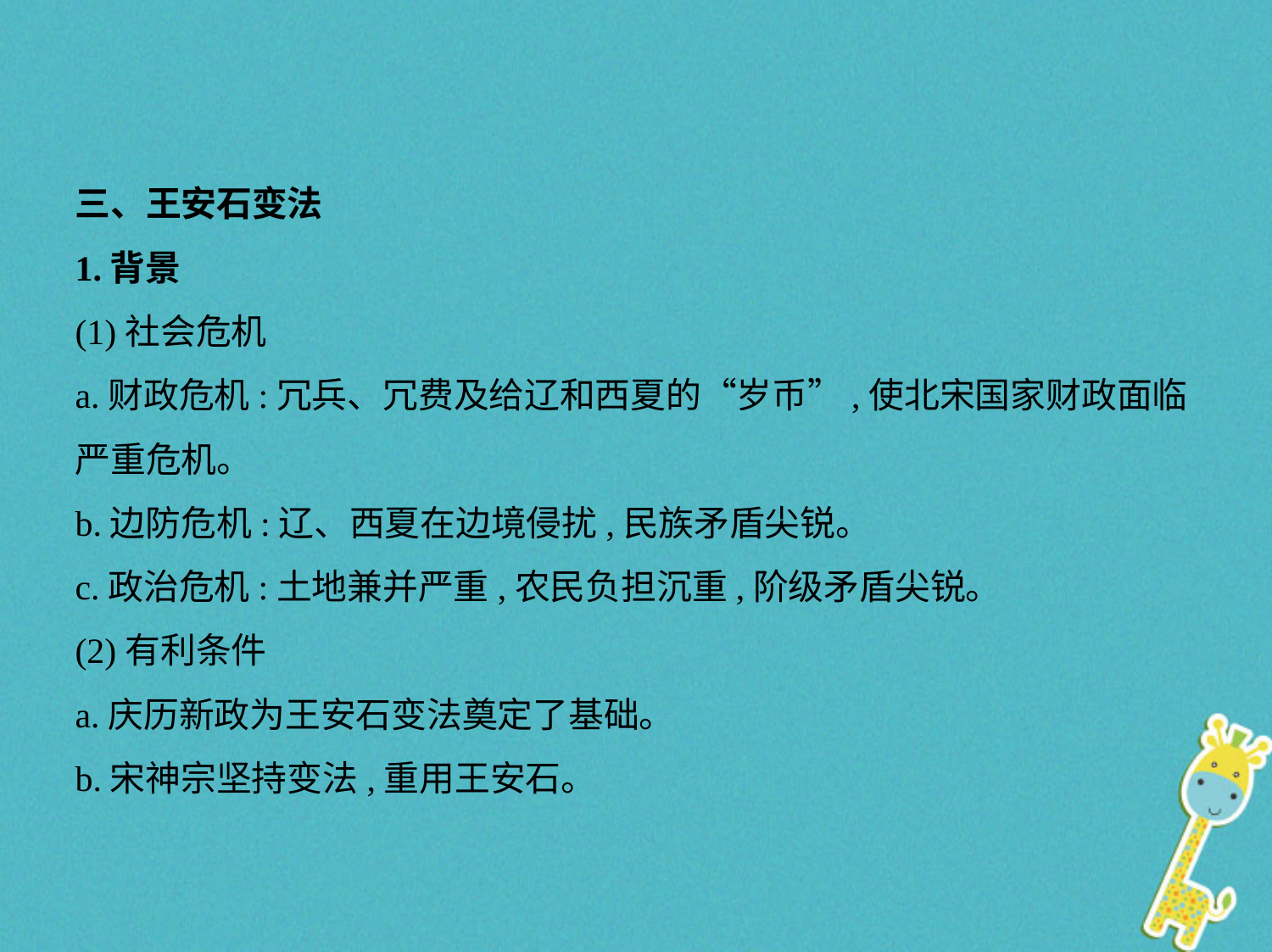

三、王安石变法
1.背景
(1)社会危机
a.财政危机:冗兵、冗费及给辽和西夏的“岁币”,使北宋国家财政面临
严重危机。
b.边防危机:辽、西夏在边境侵扰,民族矛盾尖锐。
c.政治危机:土地兼并严重,农民负担沉重,阶级矛盾尖锐。
(2)有利条件
a.庆历新政为王安石变法奠定了基础。
b.宋神宗坚持变法,重用王安石。